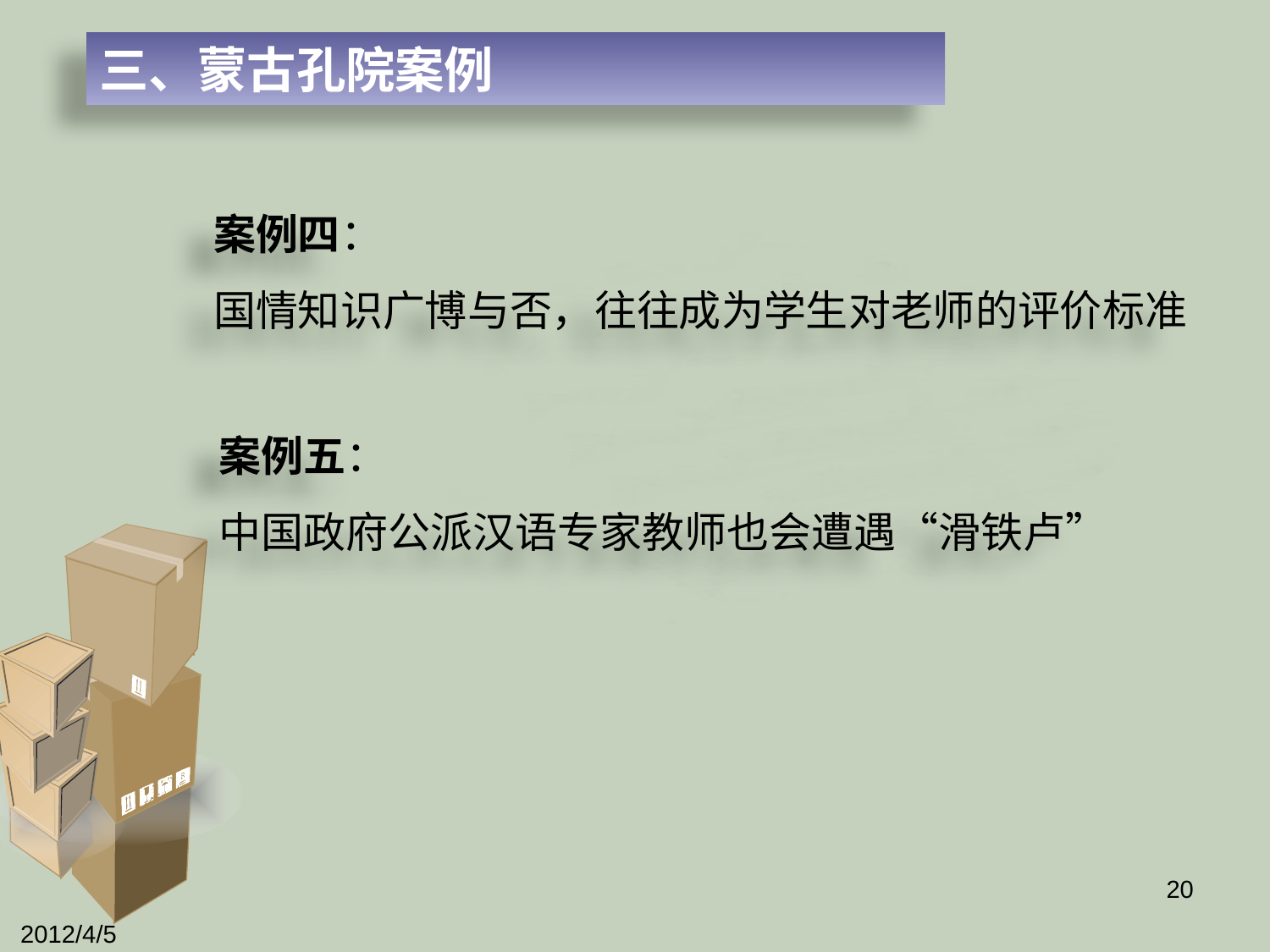

三、蒙古孔院案例
# 案例四： 国情知识广博与否，往往成为学生对老师的评价标准

案例五：
中国政府公派汉语专家教师也会遭遇“滑铁卢”

20
2012/4/5